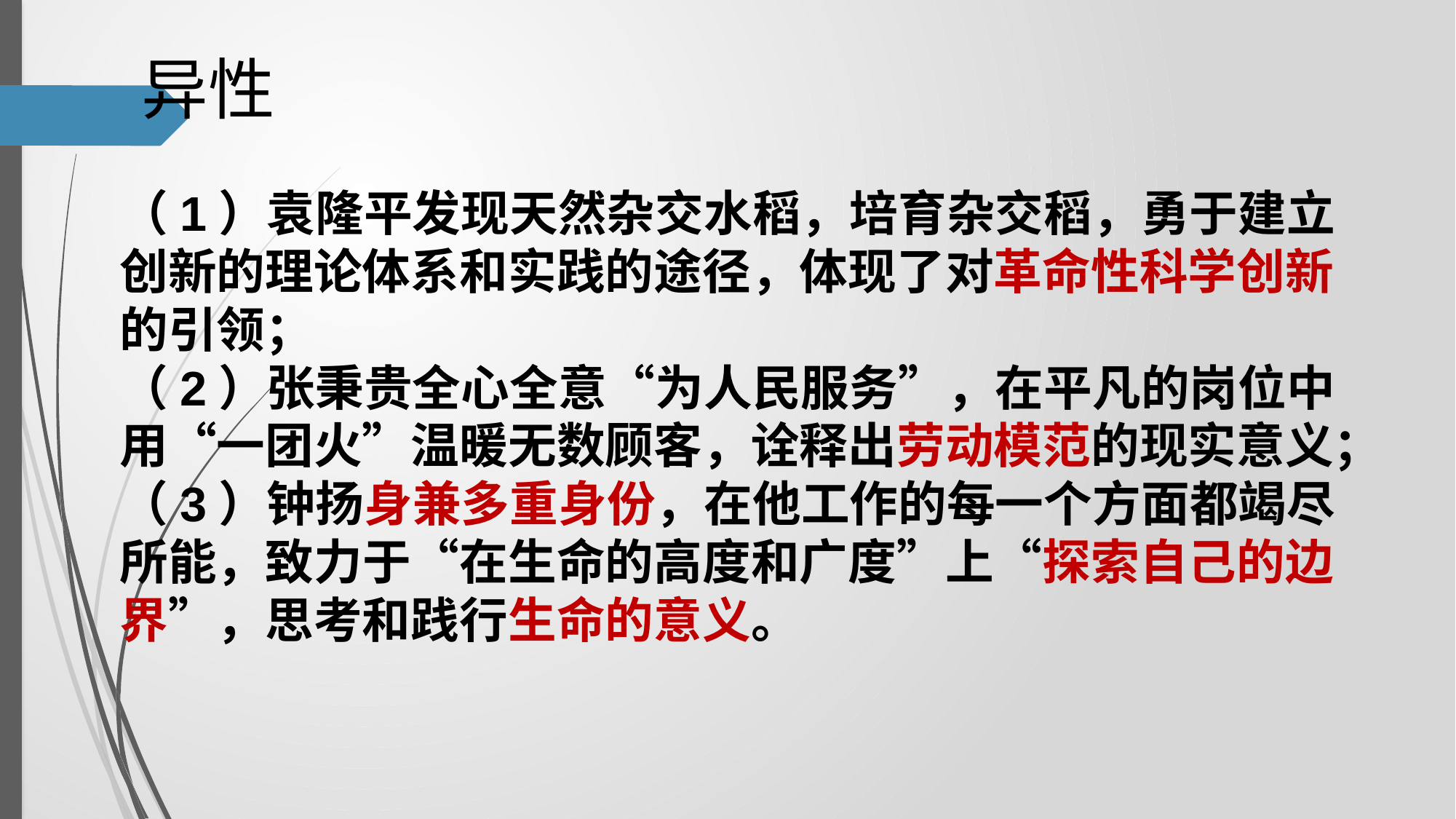

异性
（1）袁隆平发现天然杂交水稻，培育杂交稻，勇于建立创新的理论体系和实践的途径，体现了对革命性科学创新的引领；
（2）张秉贵全心全意“为人民服务”，在平凡的岗位中用“一团火”温暖无数顾客，诠释出劳动模范的现实意义；
（3）钟扬身兼多重身份，在他工作的每一个方面都竭尽所能，致力于“在生命的高度和广度”上“探索自己的边界”，思考和践行生命的意义。